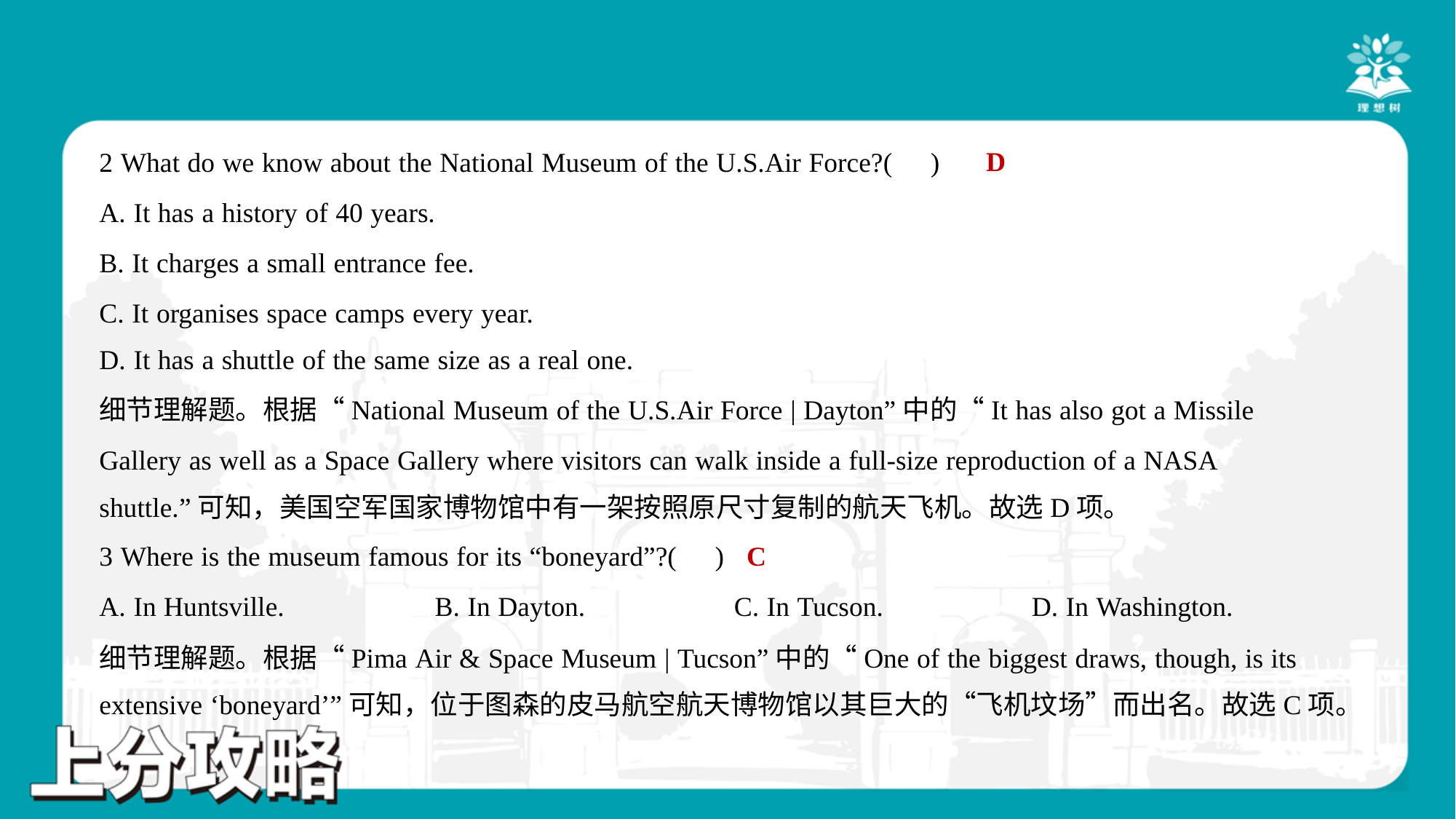

D
2 What do we know about the National Museum of the U.S.Air Force?(     )
A. It has a history of 40 years.
B. It charges a small entrance fee.
C. It organises space camps every year.
D. It has a shuttle of the same size as a real one.
细节理解题。根据“National Museum of the U.S.Air Force | Dayton”中的“It has also got a Missile
Gallery as well as a Space Gallery where visitors can walk inside a full-size reproduction of a NASA
shuttle.”可知，美国空军国家博物馆中有一架按照原尺寸复制的航天飞机。故选D项。
C
3 Where is the museum famous for its “boneyard”?(     )
A. In Huntsville.	B. In Dayton.	C. In Tucson.	D. In Washington.
细节理解题。根据“Pima Air & Space Museum | Tucson”中的“One of the biggest draws, though, is its
extensive ‘boneyard’”可知，位于图森的皮马航空航天博物馆以其巨大的“飞机坟场”而出名。故选C项。